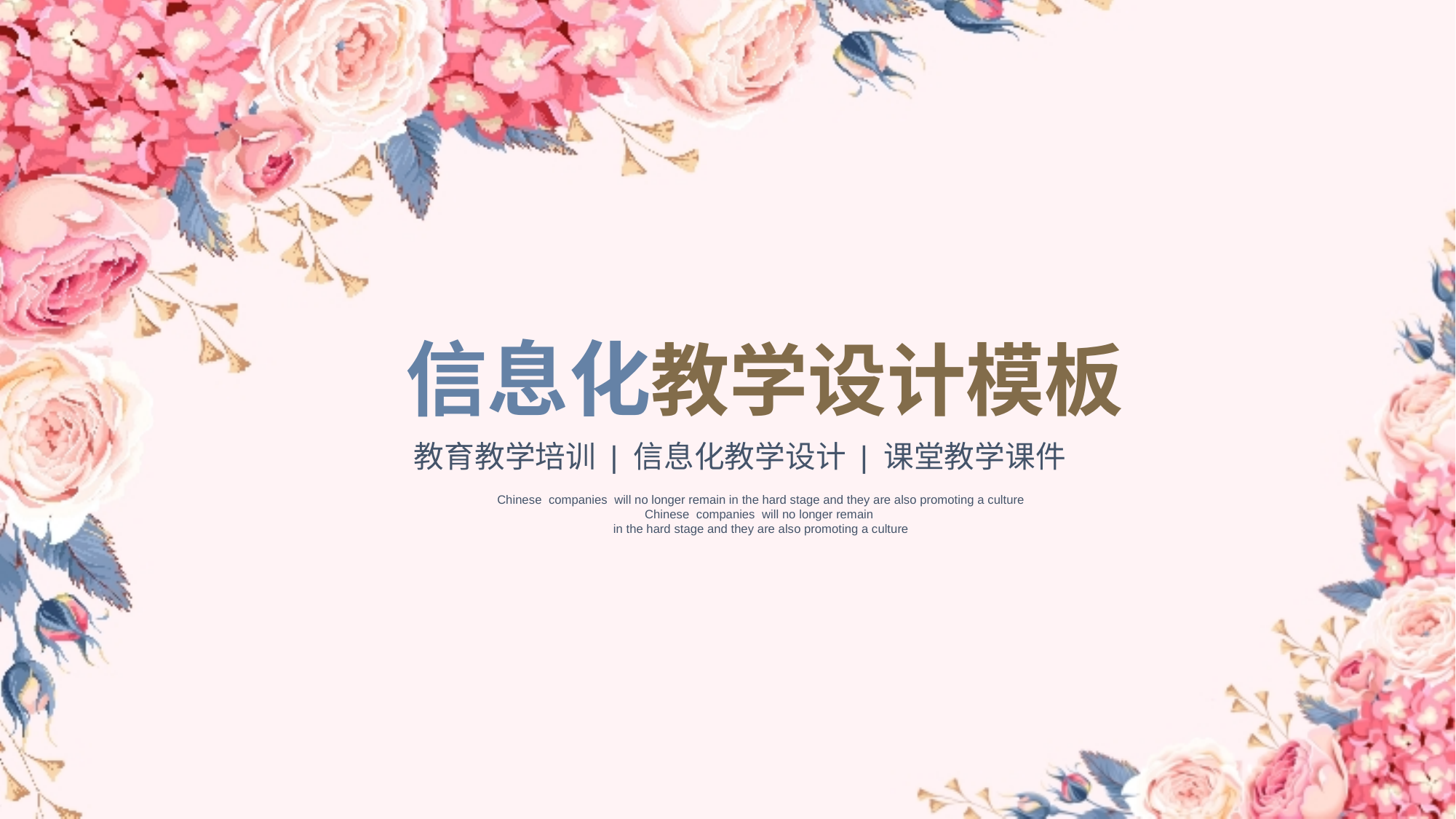

信息化教学设计模板
教育教学培训 | 信息化教学设计 | 课堂教学课件
Chinese  companies  will no longer remain in the hard stage and they are also promoting a culture Chinese  companies  will no longer remain
in the hard stage and they are also promoting a culture